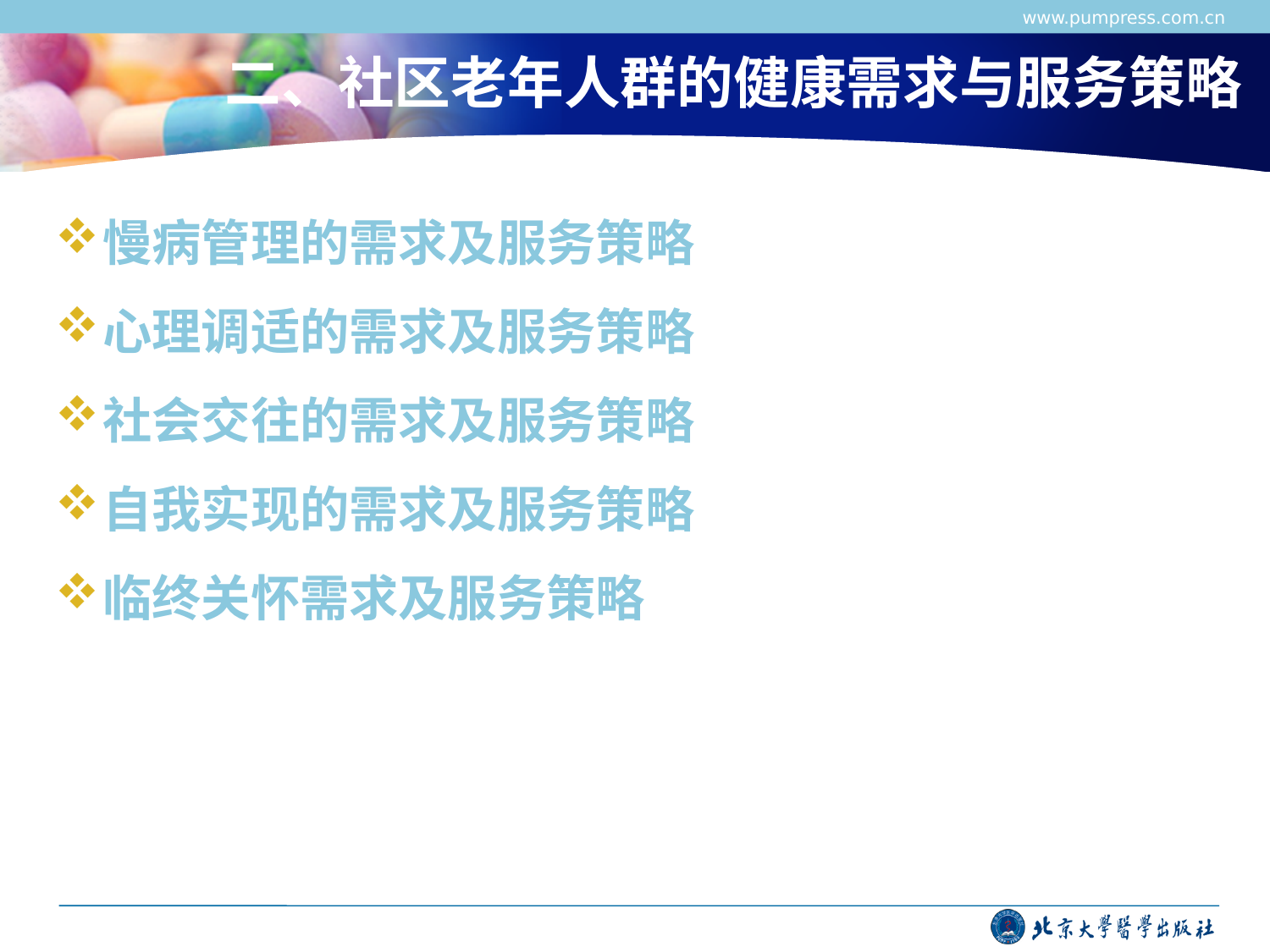

www.pumpress.com.cn
# 二、社区老年人群的健康需求与服务策略
慢病管理的需求及服务策略
心理调适的需求及服务策略
社会交往的需求及服务策略
自我实现的需求及服务策略
临终关怀需求及服务策略